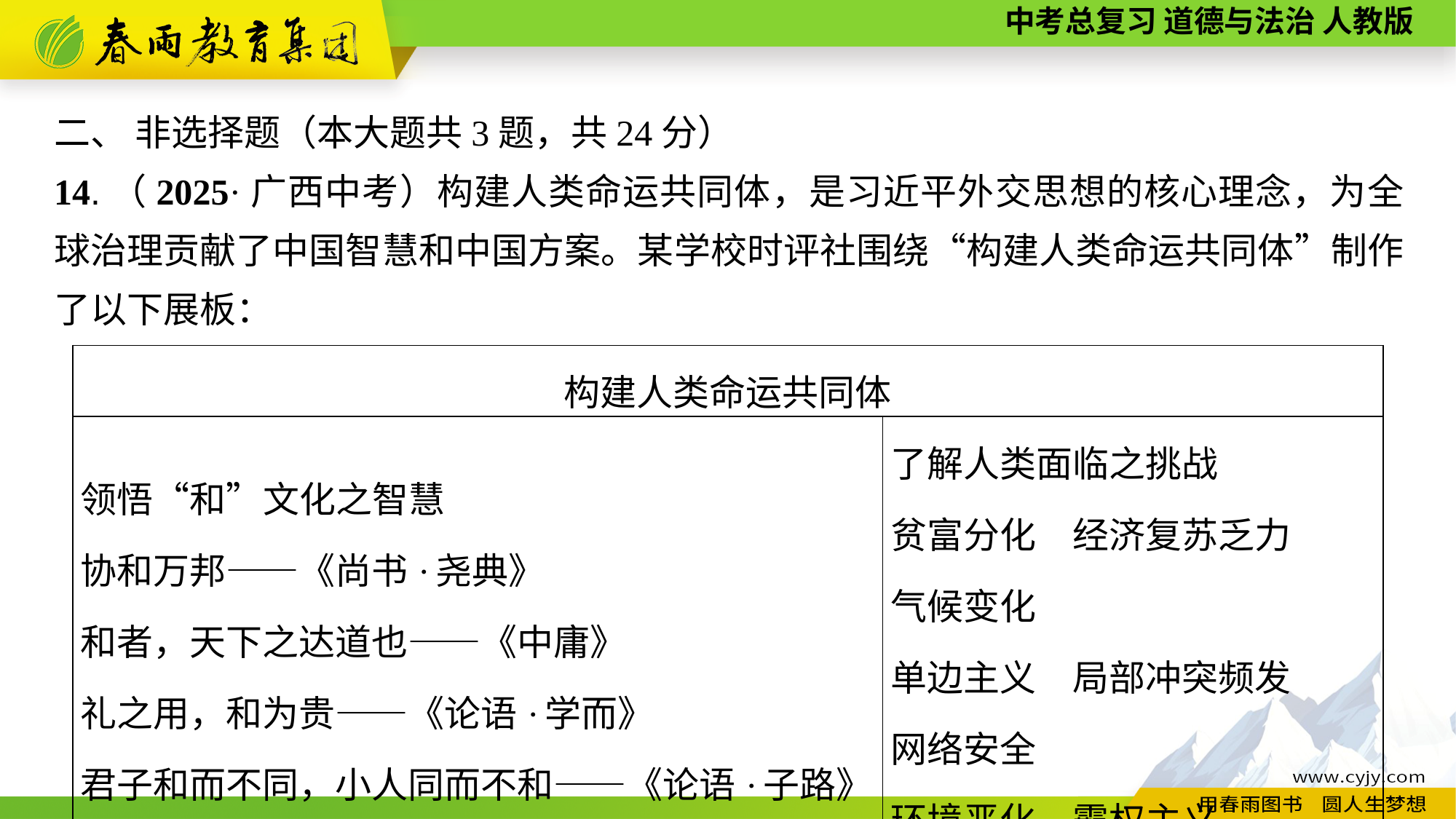

二、 非选择题（本大题共3题，共24分）
14.（2025·广西中考）构建人类命运共同体，是习近平外交思想的核心理念，为全球治理贡献了中国智慧和中国方案。某学校时评社围绕“构建人类命运共同体”制作了以下展板：
| 构建人类命运共同体 |  |
| --- | --- |
| 领悟“和”文化之智慧 协和万邦——《尚书·尧典》 和者，天下之达道也——《中庸》 礼之用，和为贵——《论语·学而》 君子和而不同，小人同而不和——《论语·子路》 | 了解人类面临之挑战 贫富分化　经济复苏乏力 气候变化 单边主义　局部冲突频发 网络安全 环境恶化　霸权主义 |